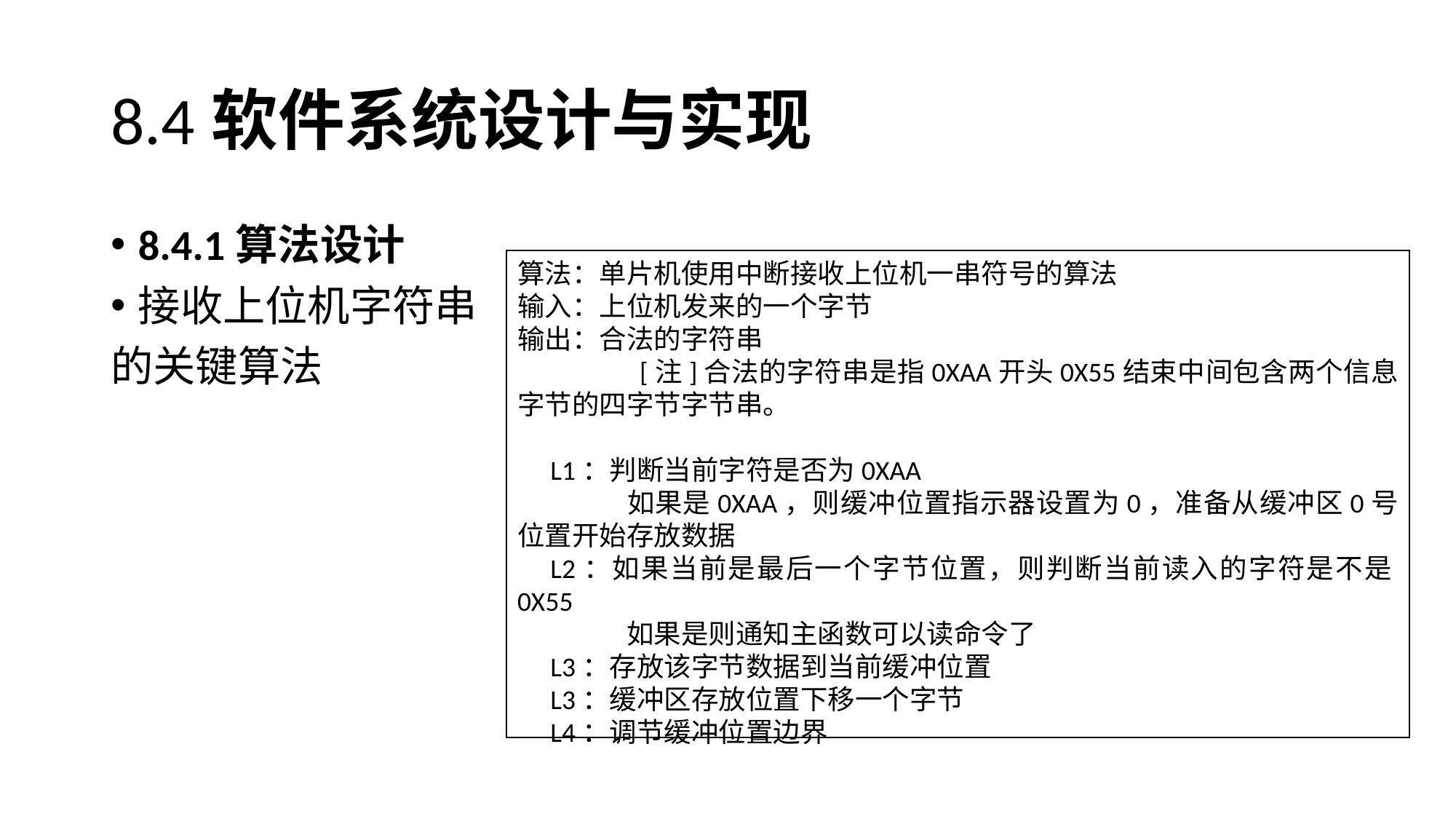

# 8.4软件系统设计与实现
8.4.1算法设计
接收上位机字符串
的关键算法
算法：单片机使用中断接收上位机一串符号的算法
输入：上位机发来的一个字节
输出：合法的字符串
	  [注]合法的字符串是指0XAA开头0X55结束中间包含两个信息字节的四字节字节串。

L1：判断当前字符是否为0XAA
	如果是0XAA，则缓冲位置指示器设置为0，准备从缓冲区0号位置开始存放数据
L2：如果当前是最后一个字节位置，则判断当前读入的字符是不是0X55
	如果是则通知主函数可以读命令了
L3：存放该字节数据到当前缓冲位置
L3：缓冲区存放位置下移一个字节
L4：调节缓冲位置边界